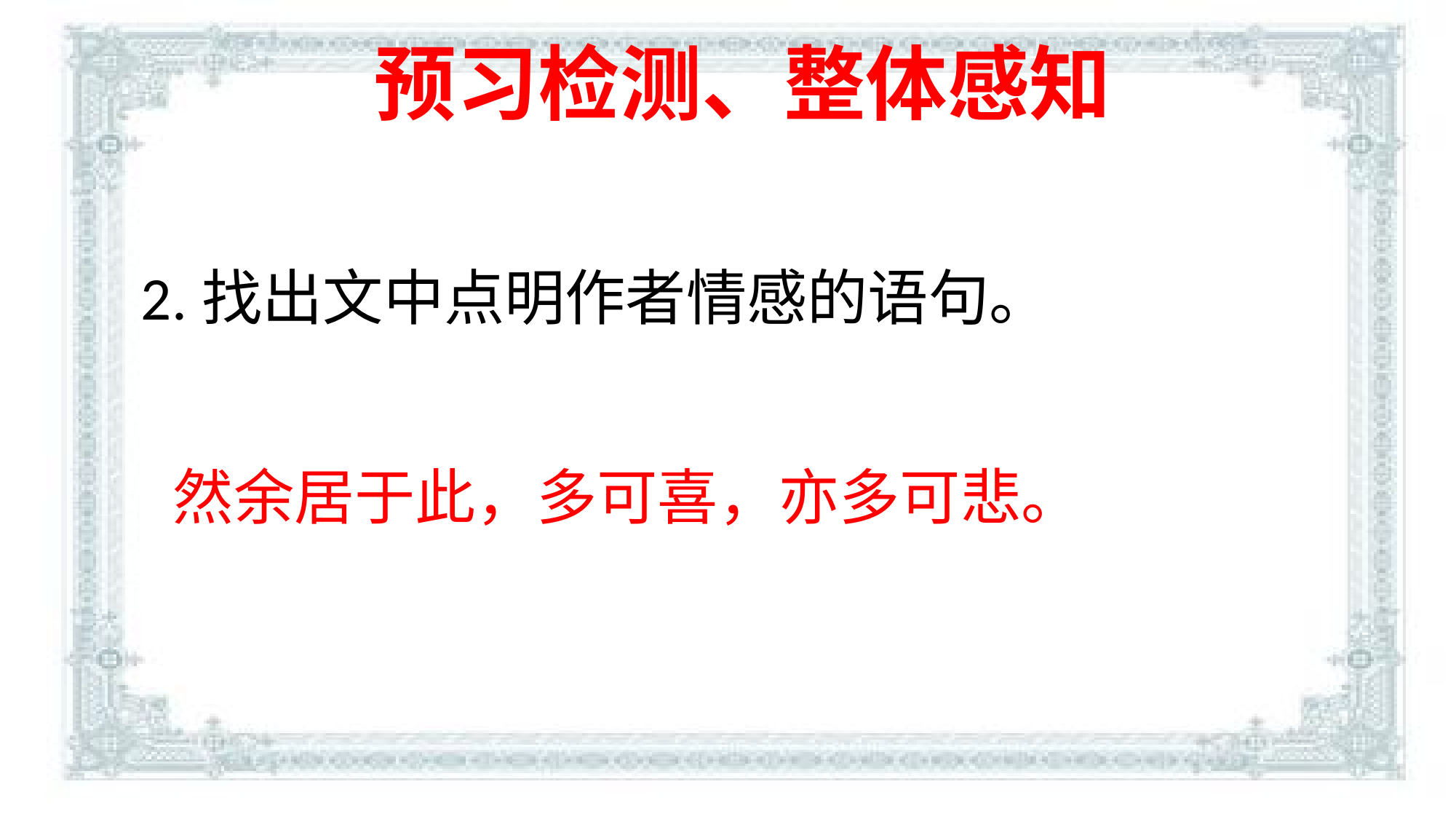

预习检测、整体感知
2.找出文中点明作者情感的语句。
然余居于此，多可喜，亦多可悲。